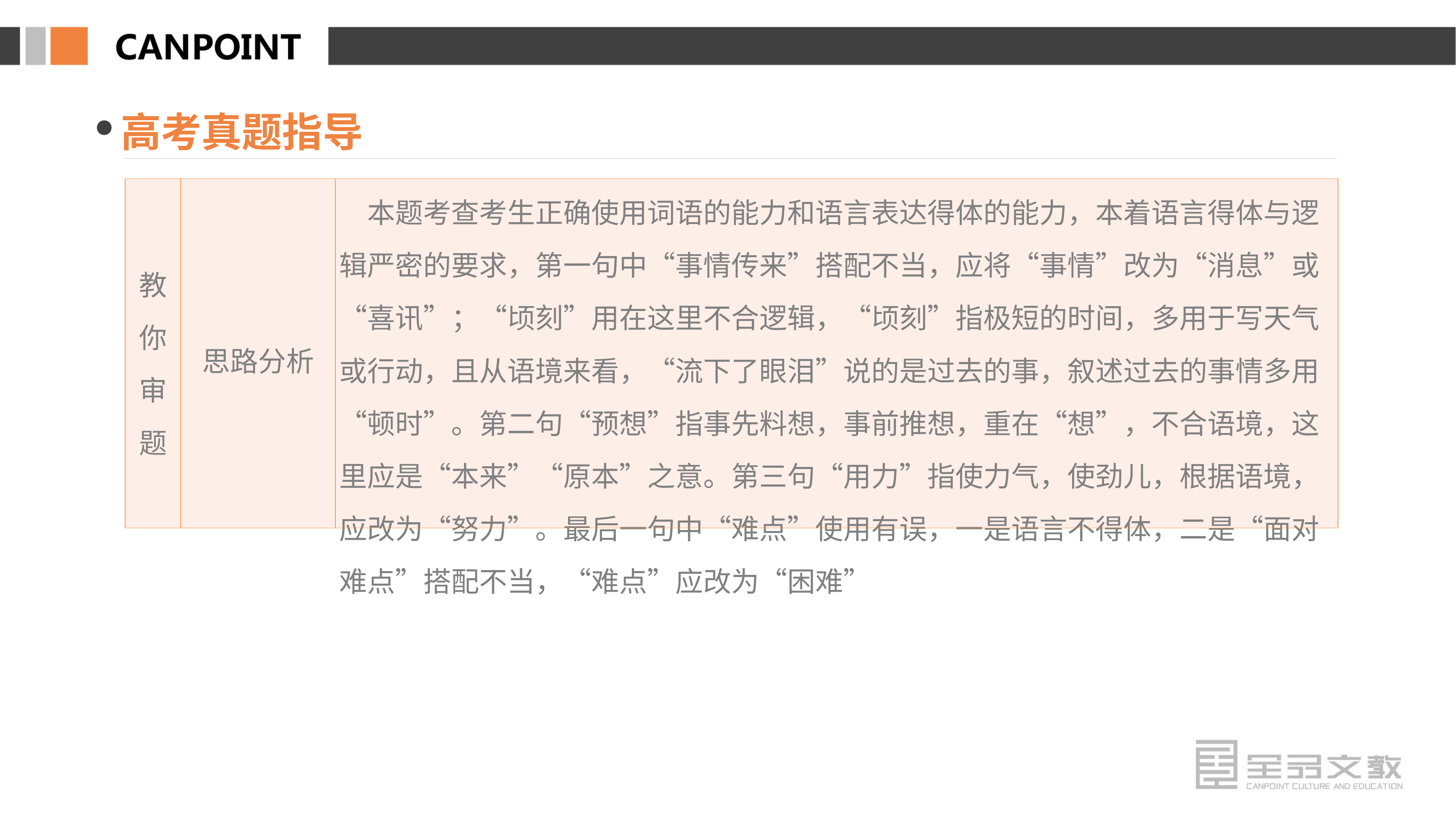

高考真题指导

| 教你 审题 | 思路分析 | 本题考查考生正确使用词语的能力和语言表达得体的能力，本着语言得体与逻辑严密的要求，第一句中“事情传来”搭配不当，应将“事情”改为“消息”或“喜讯”；“顷刻”用在这里不合逻辑，“顷刻”指极短的时间，多用于写天气或行动，且从语境来看，“流下了眼泪”说的是过去的事，叙述过去的事情多用“顿时”。第二句“预想”指事先料想，事前推想，重在“想”，不合语境，这里应是“本来”“原本”之意。第三句“用力”指使力气，使劲儿，根据语境，应改为“努力”。最后一句中“难点”使用有误，一是语言不得体，二是“面对难点”搭配不当，“难点”应改为“困难” |
| --- | --- | --- |